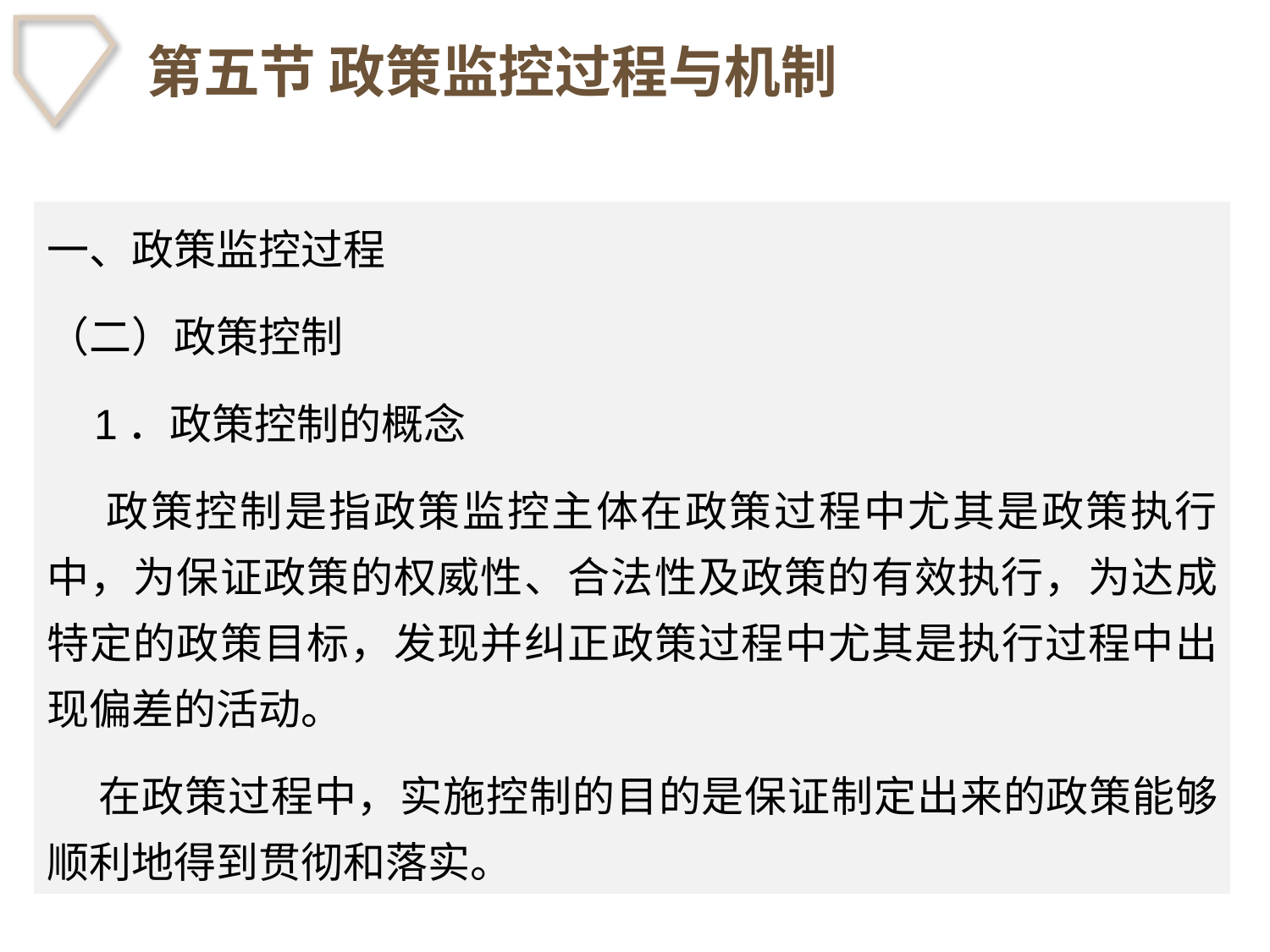

# 第五节 政策监控过程与机制
一、政策监控过程
（二）政策控制
    1．政策控制的概念
    政策控制是指政策监控主体在政策过程中尤其是政策执行中，为保证政策的权威性、合法性及政策的有效执行，为达成特定的政策目标，发现并纠正政策过程中尤其是执行过程中出现偏差的活动。
    在政策过程中，实施控制的目的是保证制定出来的政策能够顺利地得到贯彻和落实。